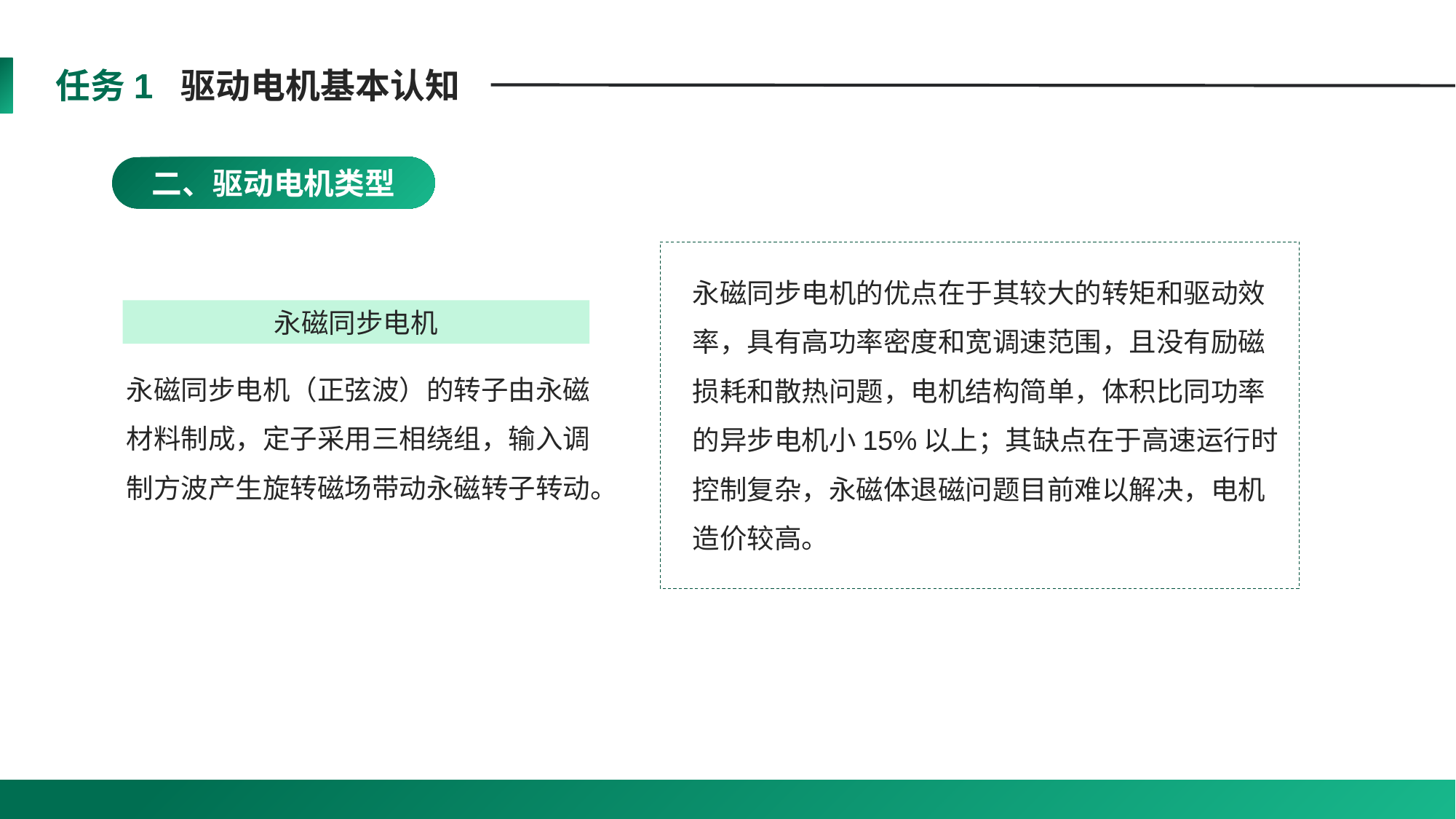

任务1  驱动电机基本认知
二、驱动电机类型

永磁同步电机的优点在于其较大的转矩和驱动效率，具有高功率密度和宽调速范围，且没有励磁损耗和散热问题，电机结构简单，体积比同功率的异步电机小15%以上；其缺点在于高速运行时控制复杂，永磁体退磁问题目前难以解决，电机造价较高。
永磁同步电机
永磁同步电机（正弦波）的转子由永磁材料制成，定子采用三相绕组，输入调制方波产生旋转磁场带动永磁转子转动。